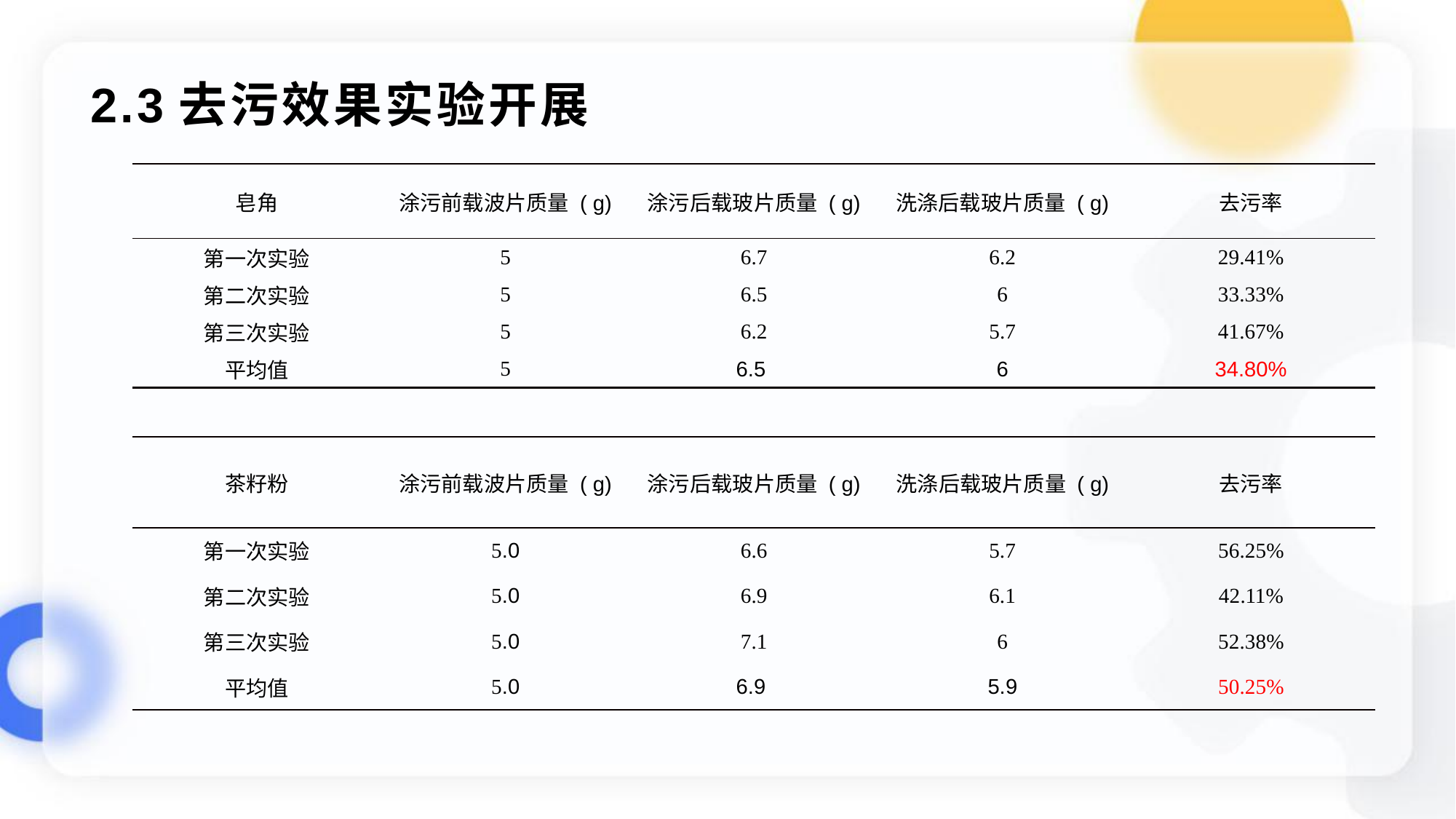

# 2.3去污效果实验开展
| 皂角 | 涂污前载波片质量 ( g) | 涂污后载玻片质量 ( g) | 洗涤后载玻片质量 ( g) | 去污率 |
| --- | --- | --- | --- | --- |
| 第一次实验 | 5 | 6.7 | 6.2 | 29.41% |
| 第二次实验 | 5 | 6.5 | 6 | 33.33% |
| 第三次实验 | 5 | 6.2 | 5.7 | 41.67% |
| 平均值 | 5 | 6.5 | 6 | 34.80% |
| 茶籽粉 | 涂污前载波片质量 ( g) | 涂污后载玻片质量 ( g) | 洗涤后载玻片质量 ( g) | 去污率 |
| --- | --- | --- | --- | --- |
| 第一次实验 | 5.0 | 6.6 | 5.7 | 56.25% |
| 第二次实验 | 5.0 | 6.9 | 6.1 | 42.11% |
| 第三次实验 | 5.0 | 7.1 | 6 | 52.38% |
| 平均值 | 5.0 | 6.9 | 5.9 | 50.25% |